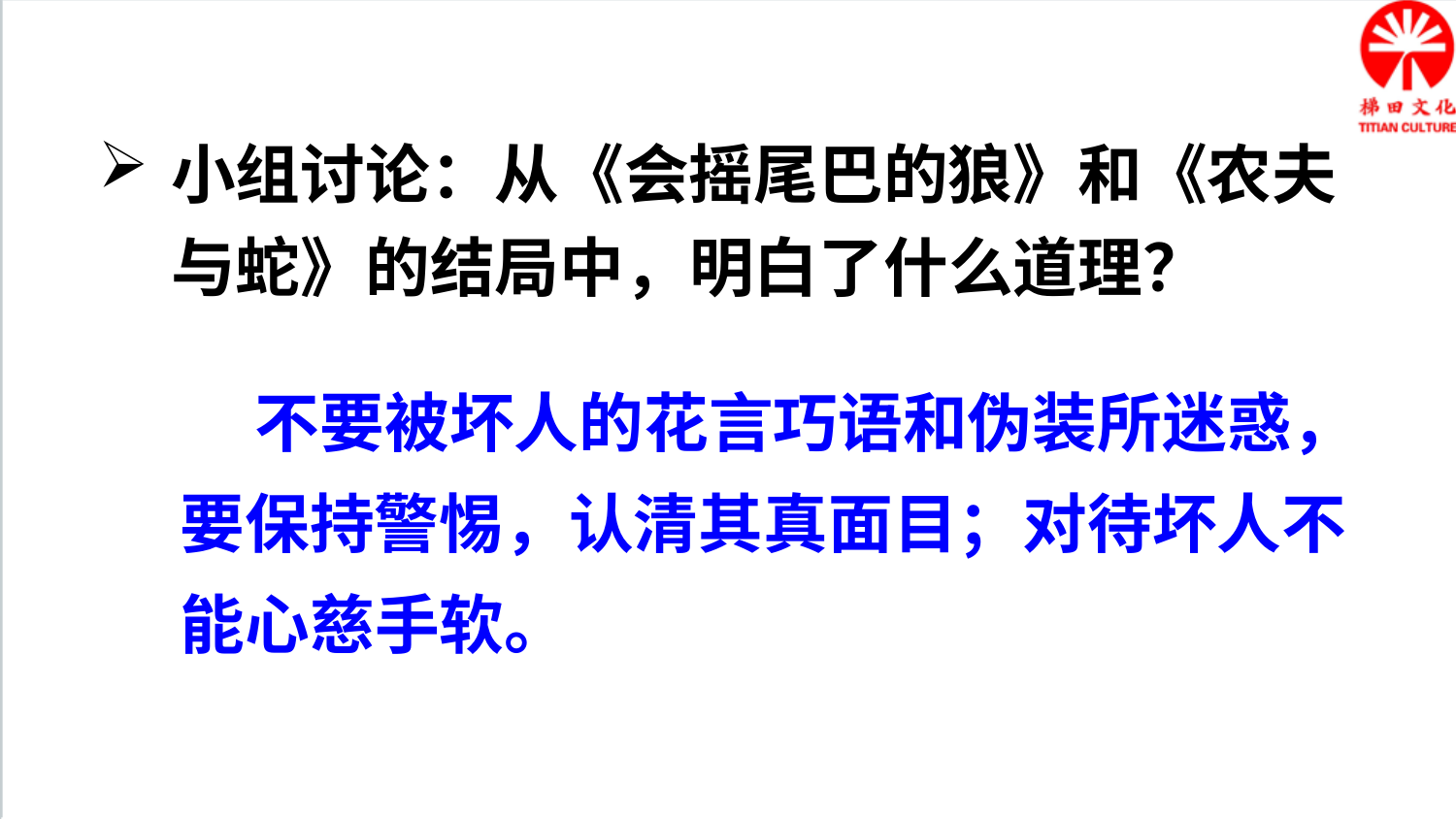

小组讨论：从《会摇尾巴的狼》和《农夫与蛇》的结局中，明白了什么道理？
    不要被坏人的花言巧语和伪装所迷惑，要保持警惕，认清其真面目；对待坏人不能心慈手软。